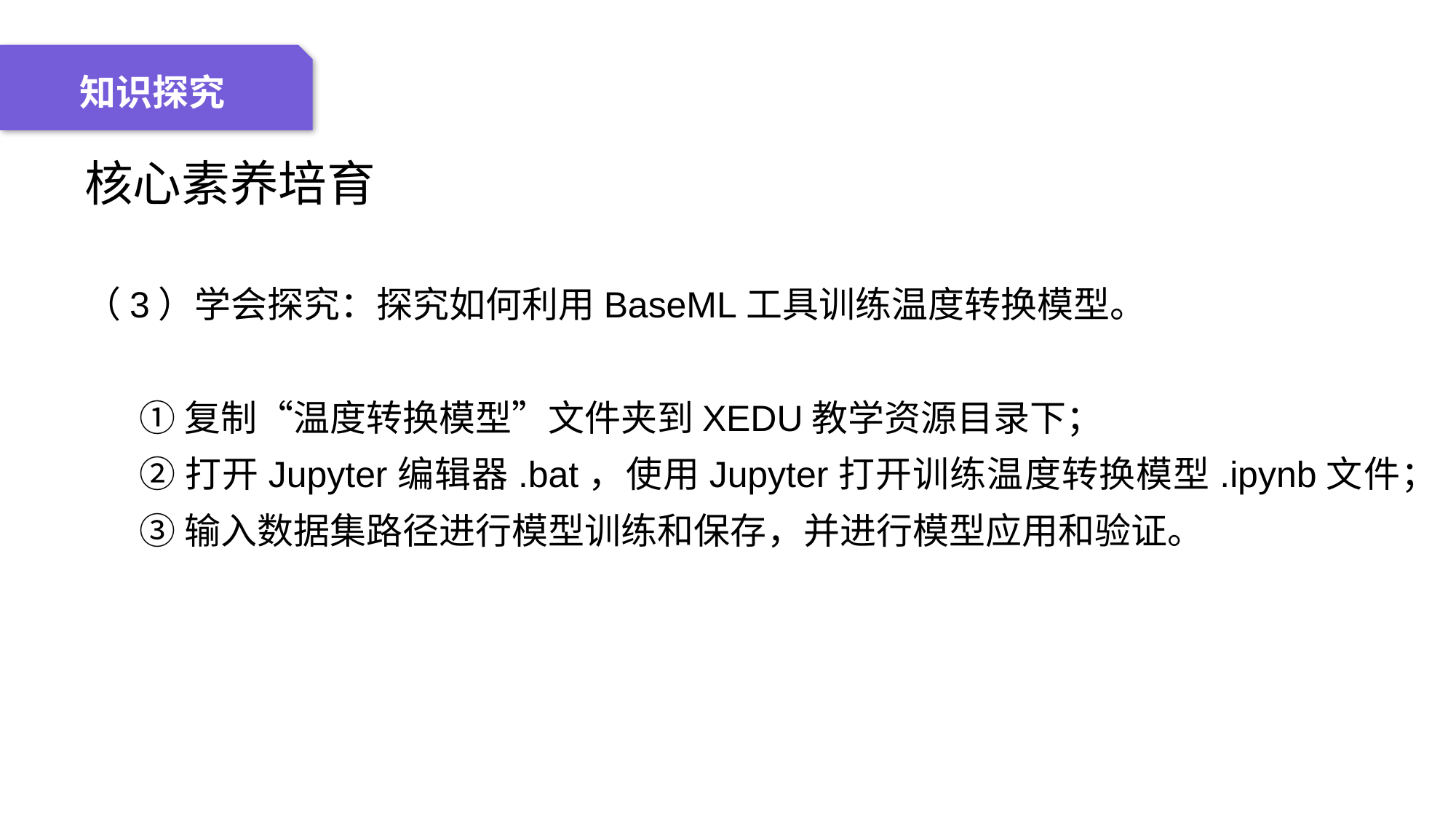

04 名词解释
01 准备过程
02 整体结构
03 重点说明
知识探究
核心素养培育

（3）学会探究：探究如何利用BaseML工具训练温度转换模型。

①复制“温度转换模型”文件夹到XEDU教学资源目录下；
②打开Jupyter编辑器.bat，使用Jupyter打开训练温度转换模型.ipynb文件；
③输入数据集路径进行模型训练和保存，并进行模型应用和验证。